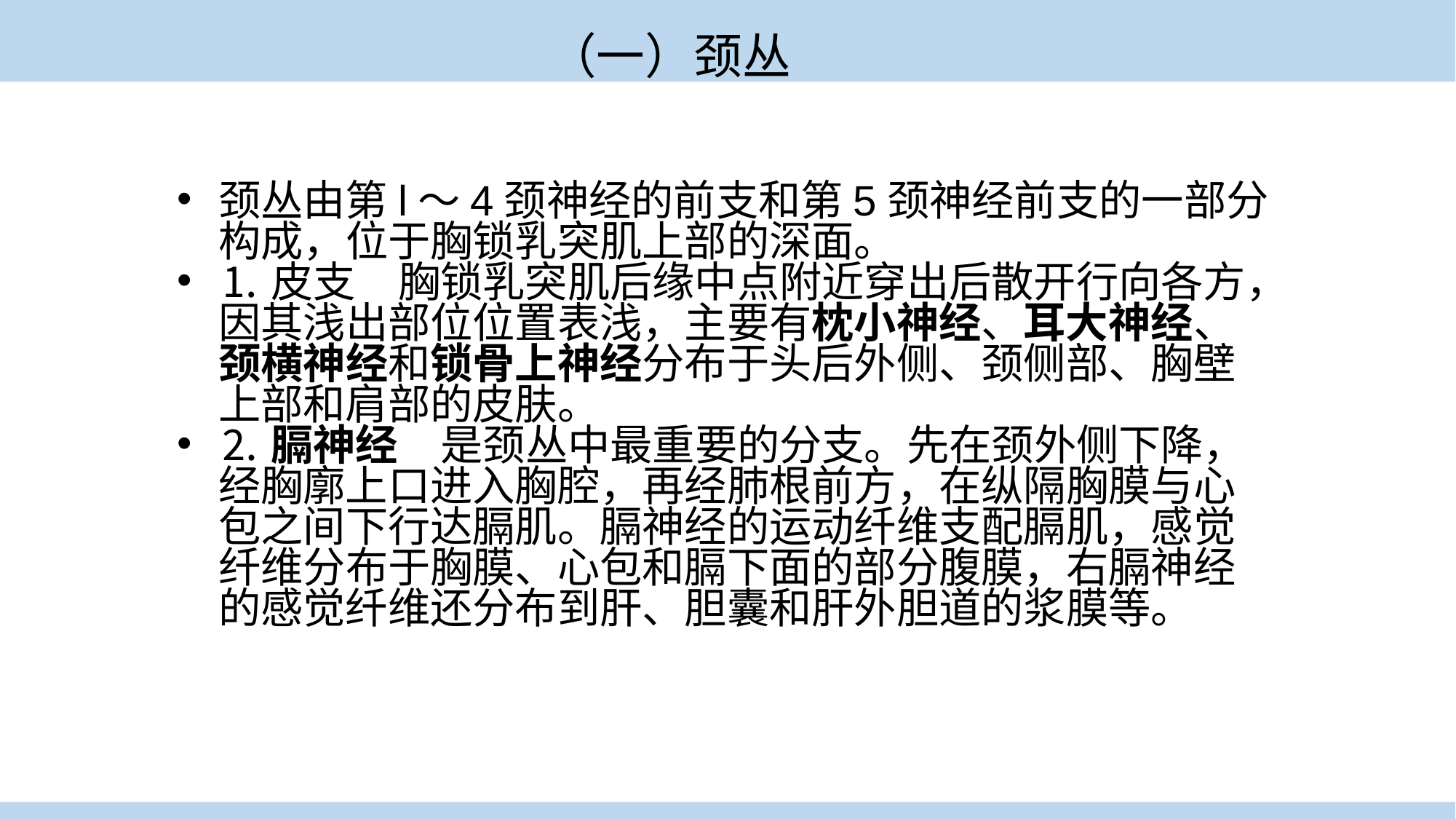

（一）颈丛
颈丛由第l～4颈神经的前支和第5颈神经前支的一部分构成，位于胸锁乳突肌上部的深面。
⒈皮支　胸锁乳突肌后缘中点附近穿出后散开行向各方，因其浅出部位位置表浅，主要有枕小神经、耳大神经、颈横神经和锁骨上神经分布于头后外侧、颈侧部、胸壁上部和肩部的皮肤。
⒉膈神经　是颈丛中最重要的分支。先在颈外侧下降，经胸廓上口进入胸腔，再经肺根前方，在纵隔胸膜与心包之间下行达膈肌。膈神经的运动纤维支配膈肌，感觉纤维分布于胸膜、心包和膈下面的部分腹膜，右膈神经的感觉纤维还分布到肝、胆囊和肝外胆道的浆膜等。